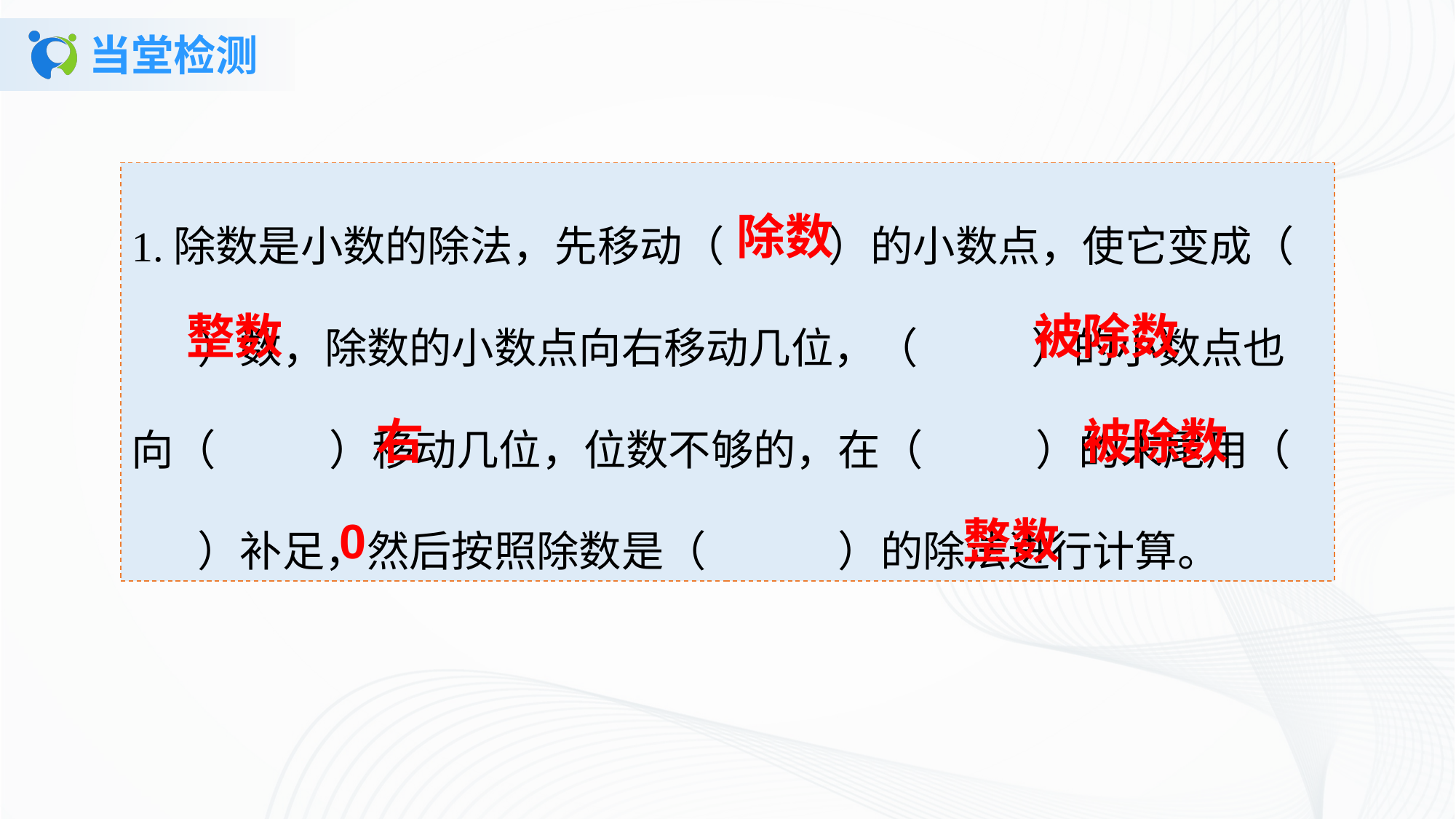

# 当堂检测
1.除数是小数的除法，先移动（           ）的小数点，使它变成（           ）数，除数的小数点向右移动几位，（            ）的小数点也向（            ）移动几位，位数不够的，在（            ）的末尾用（           ）补足，然后按照除数是（              ）的除法进行计算。
除数
整数
被除数
右
被除数
0
整数